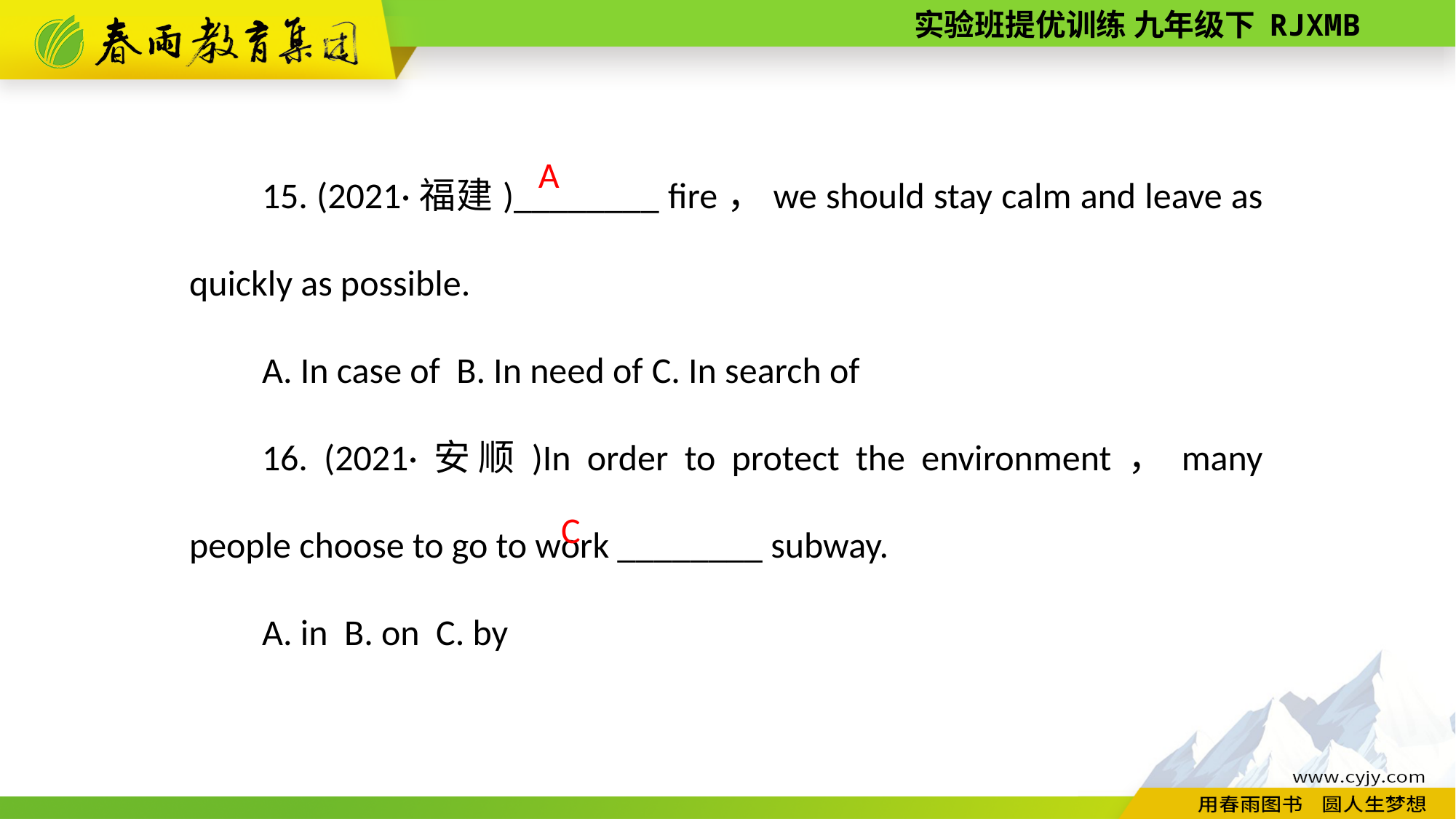

15. (2021·福建)________ fire，we should stay calm and leave as quickly as possible.
A. In case of  B. In need of  C. In search of
16. (2021·安顺)In order to protect the environment，many people choose to go to work ________ subway.
A. in  B. on  C. by
A
C